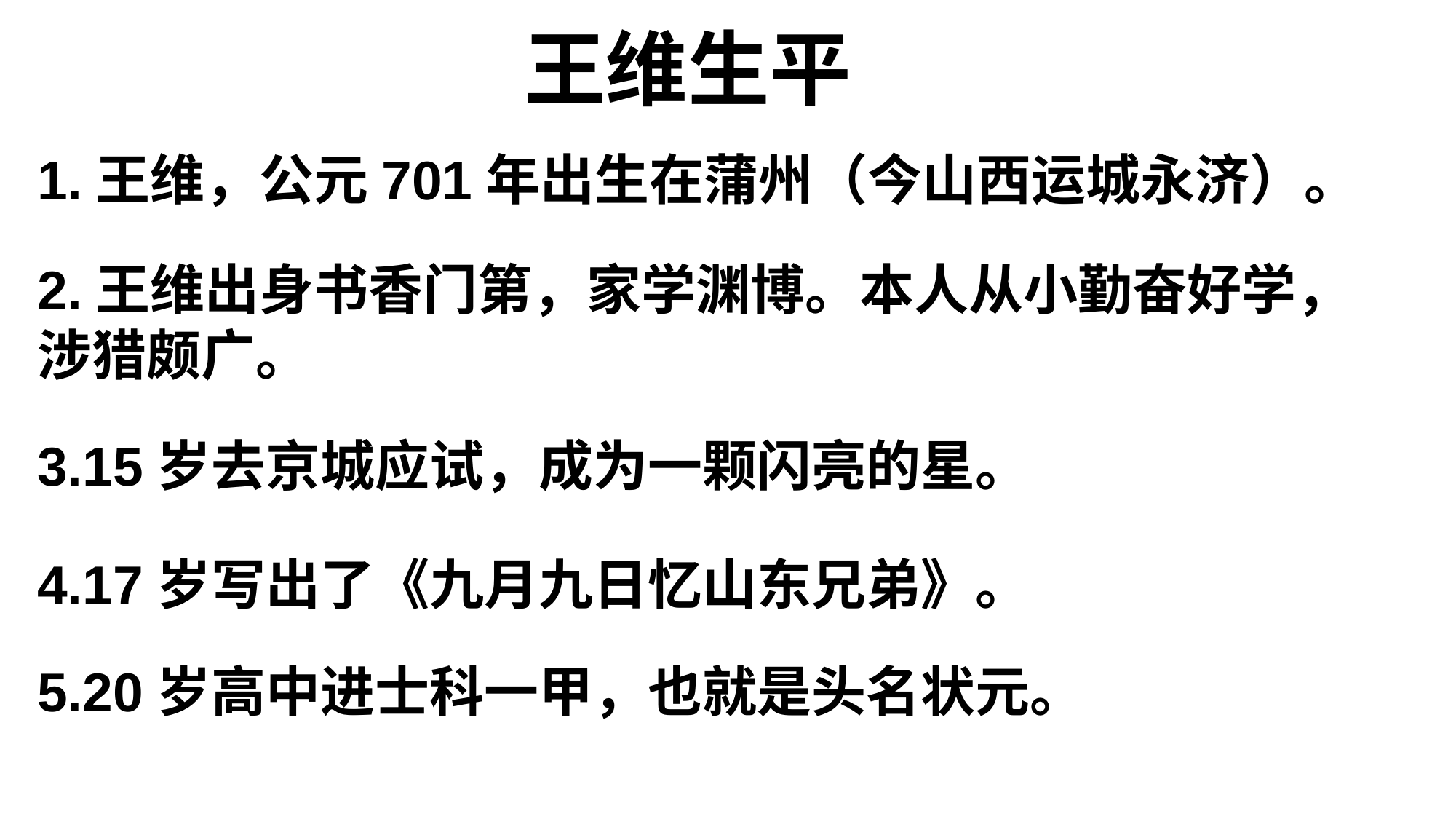

王维生平
1.王维，公元701年出生在蒲州（今山西运城永济）。
2.王维出身书香门第，家学渊博。本人从小勤奋好学，涉猎颇广。
3.15岁去京城应试，成为一颗闪亮的星。
4.17岁写出了《九月九日忆山东兄弟》。
5.20岁高中进士科一甲，也就是头名状元。